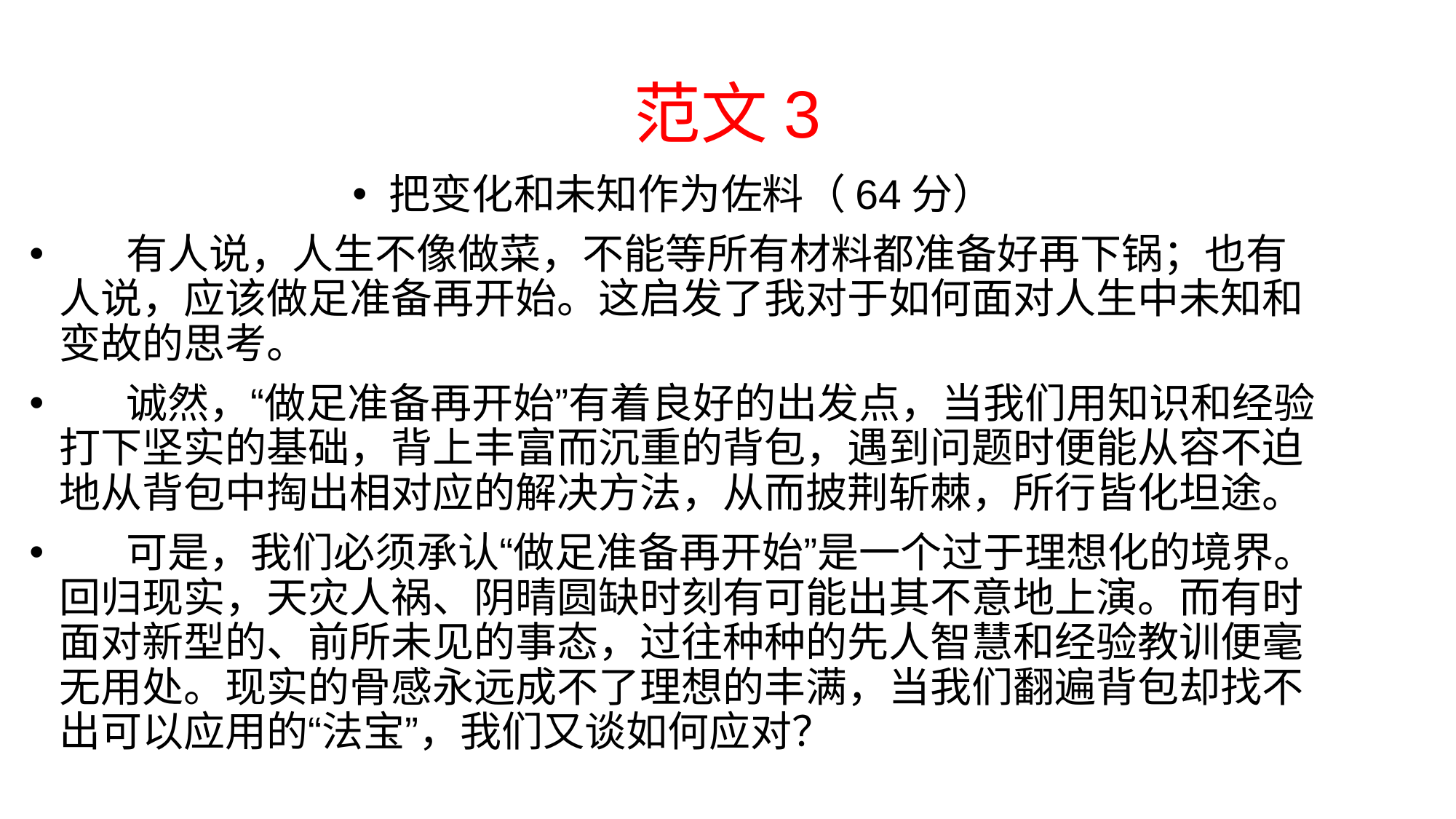

# 范文3
把变化和未知作为佐料（64分）
     有人说，人生不像做菜，不能等所有材料都准备好再下锅；也有人说，应该做足准备再开始。这启发了我对于如何面对人生中未知和变故的思考。
     诚然，“做足准备再开始”有着良好的出发点，当我们用知识和经验打下坚实的基础，背上丰富而沉重的背包，遇到问题时便能从容不迫地从背包中掏出相对应的解决方法，从而披荆斩棘，所行皆化坦途。
     可是，我们必须承认“做足准备再开始”是一个过于理想化的境界。回归现实，天灾人祸、阴晴圆缺时刻有可能出其不意地上演。而有时面对新型的、前所未见的事态，过往种种的先人智慧和经验教训便毫无用处。现实的骨感永远成不了理想的丰满，当我们翻遍背包却找不出可以应用的“法宝”，我们又谈如何应对？